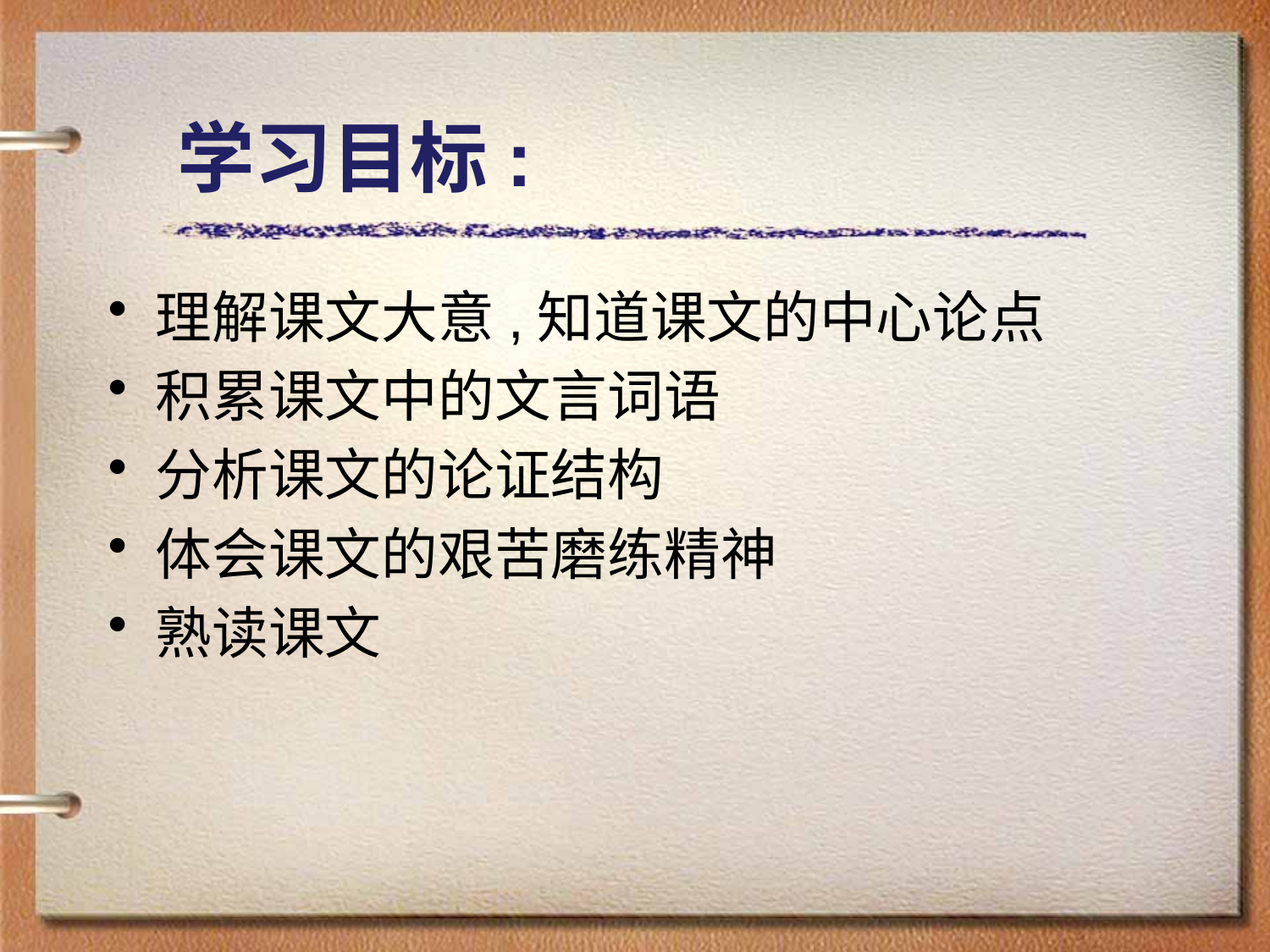

# 学习目标:
理解课文大意,知道课文的中心论点
积累课文中的文言词语
分析课文的论证结构
体会课文的艰苦磨练精神
熟读课文